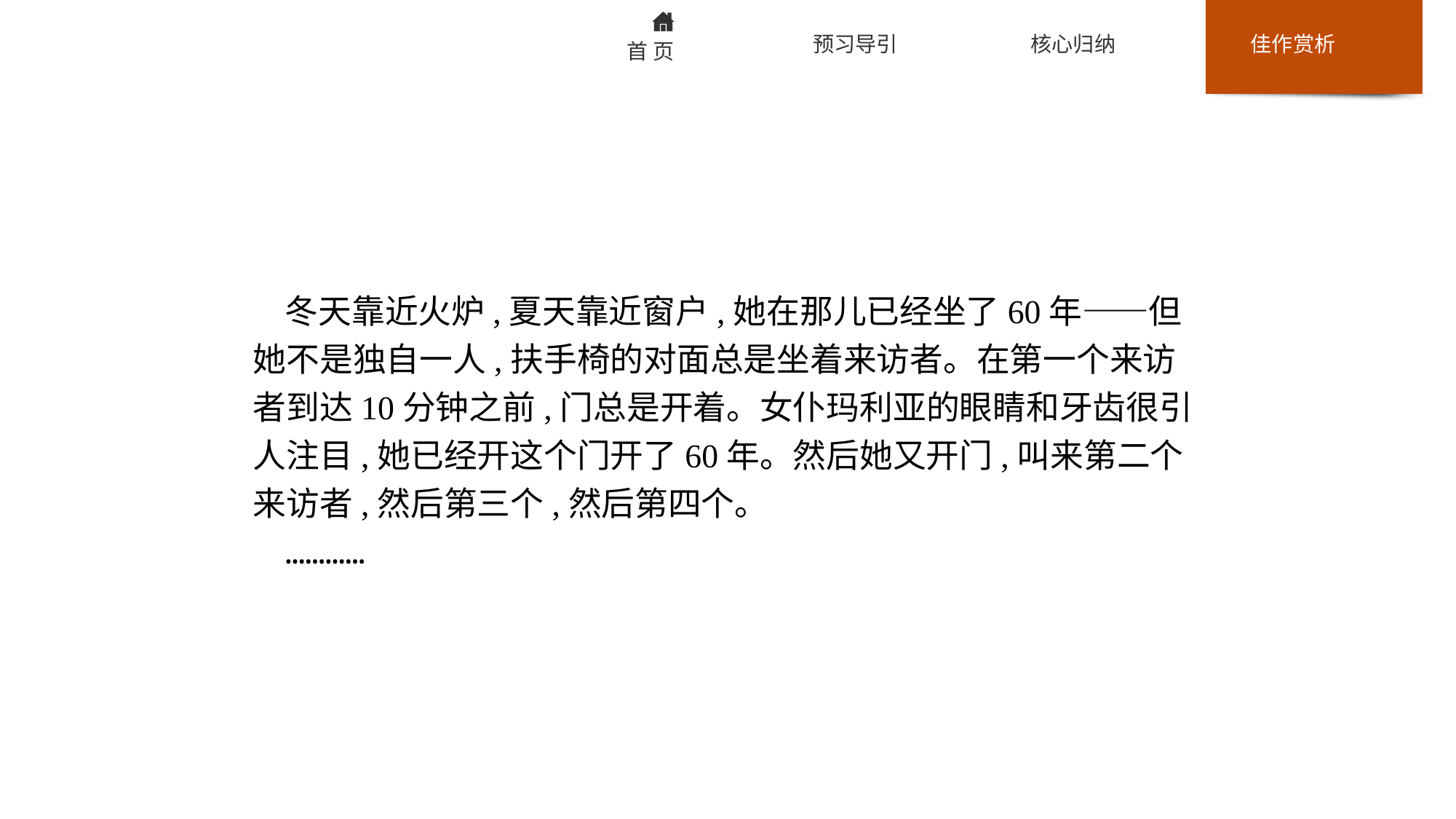

冬天靠近火炉,夏天靠近窗户,她在那儿已经坐了60年——但她不是独自一人,扶手椅的对面总是坐着来访者。在第一个来访者到达10分钟之前,门总是开着。女仆玛利亚的眼睛和牙齿很引人注目,她已经开这个门开了60年。然后她又开门,叫来第二个来访者,然后第三个,然后第四个。
…………